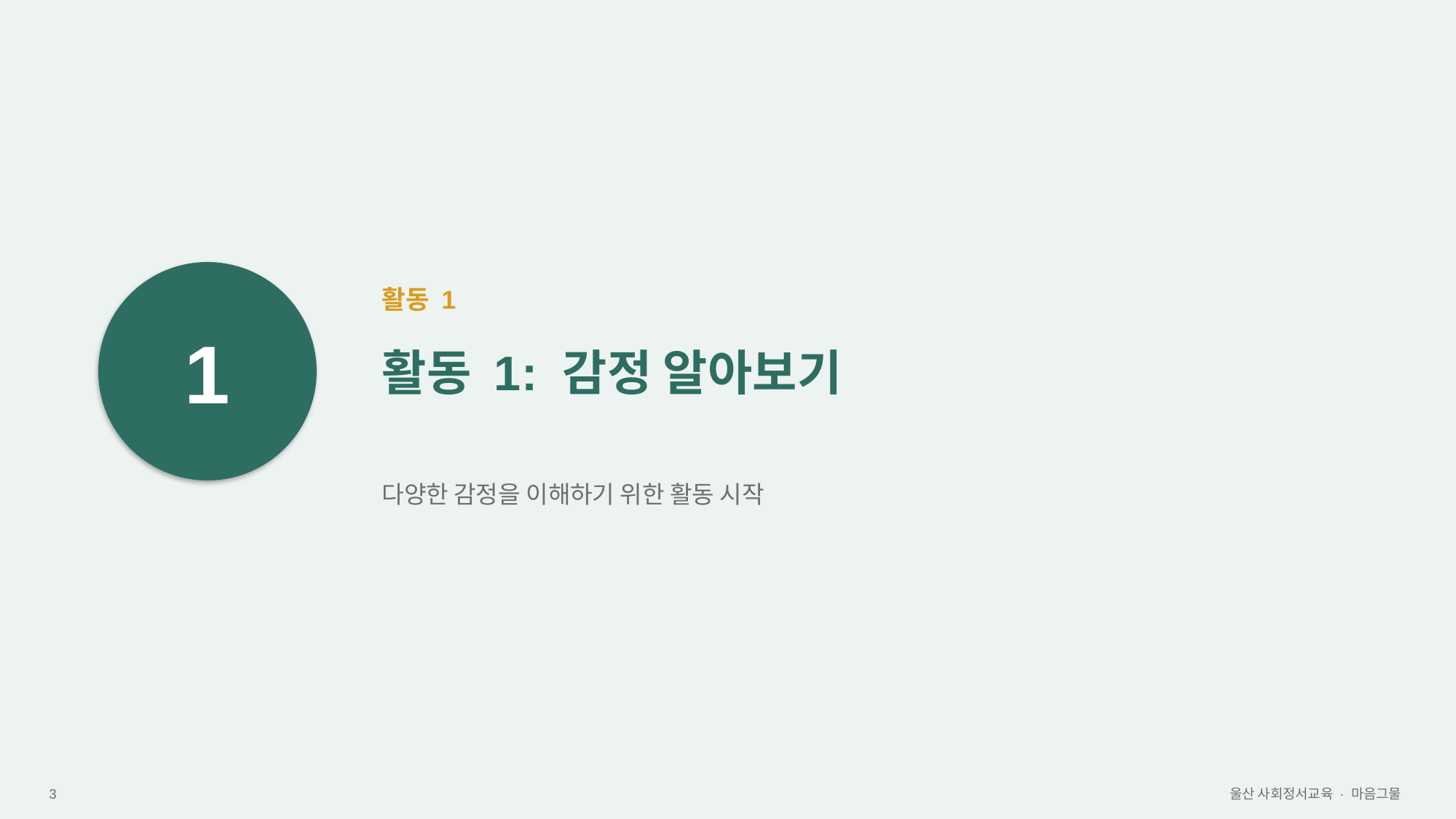

1
활동 1
활동 1: 감정 알아보기
다양한 감정을 이해하기 위한 활동 시작
3
울산 사회정서교육 · 마음그물